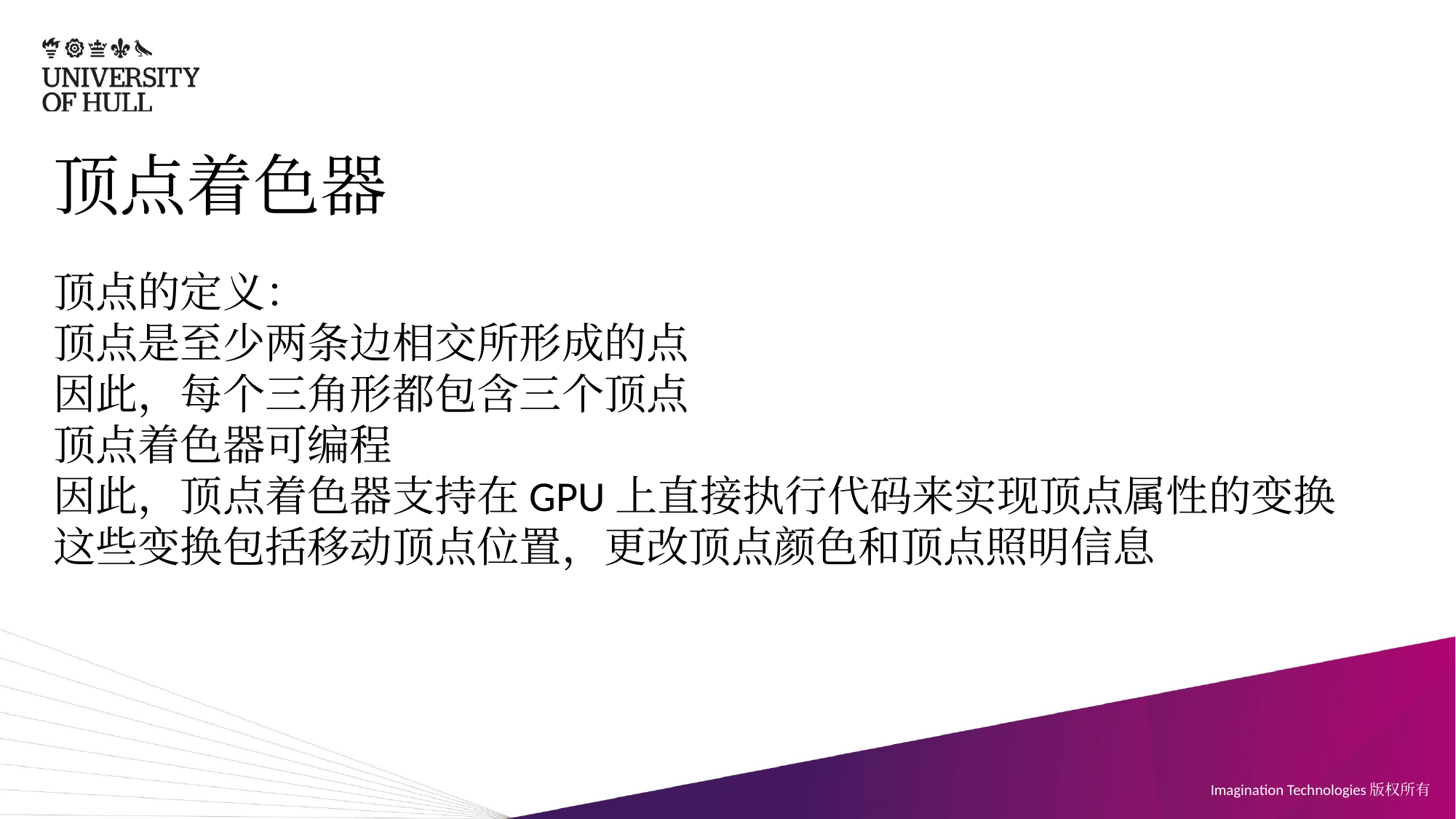

# 顶点着色器
顶点的定义：
顶点是至少两条边相交所形成的点
因此，每个三角形都包含三个顶点
顶点着色器可编程
因此，顶点着色器支持在GPU上直接执行代码来实现顶点属性的变换
这些变换包括移动顶点位置，更改顶点颜色和顶点照明信息